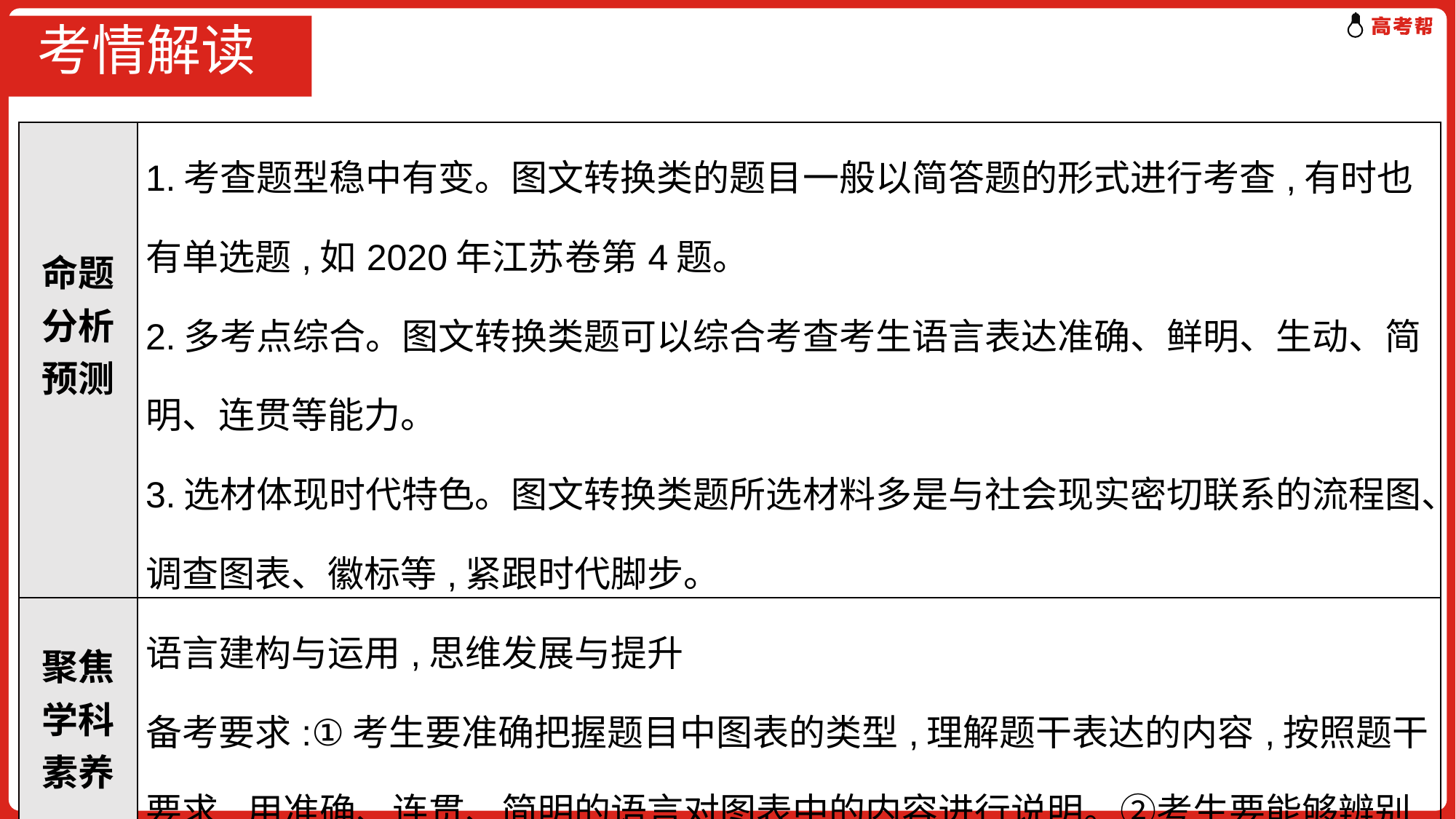

# 考情解读
| 命题分析预测 | 1.考查题型稳中有变。图文转换类的题目一般以简答题的形式进行考查,有时也有单选题,如2020年江苏卷第4题。 2.多考点综合。图文转换类题可以综合考查考生语言表达准确、鲜明、生动、简明、连贯等能力。 3.选材体现时代特色。图文转换类题所选材料多是与社会现实密切联系的流程图、调查图表、徽标等,紧跟时代脚步。 |
| --- | --- |
| 聚焦学科素养 | 语言建构与运用,思维发展与提升 备考要求:①考生要准确把握题目中图表的类型,理解题干表达的内容,按照题干要求,用准确、连贯、简明的语言对图表中的内容进行说明。②考生要能够辨别或挖掘材料信息,对材料进行推断或综合评价。 |